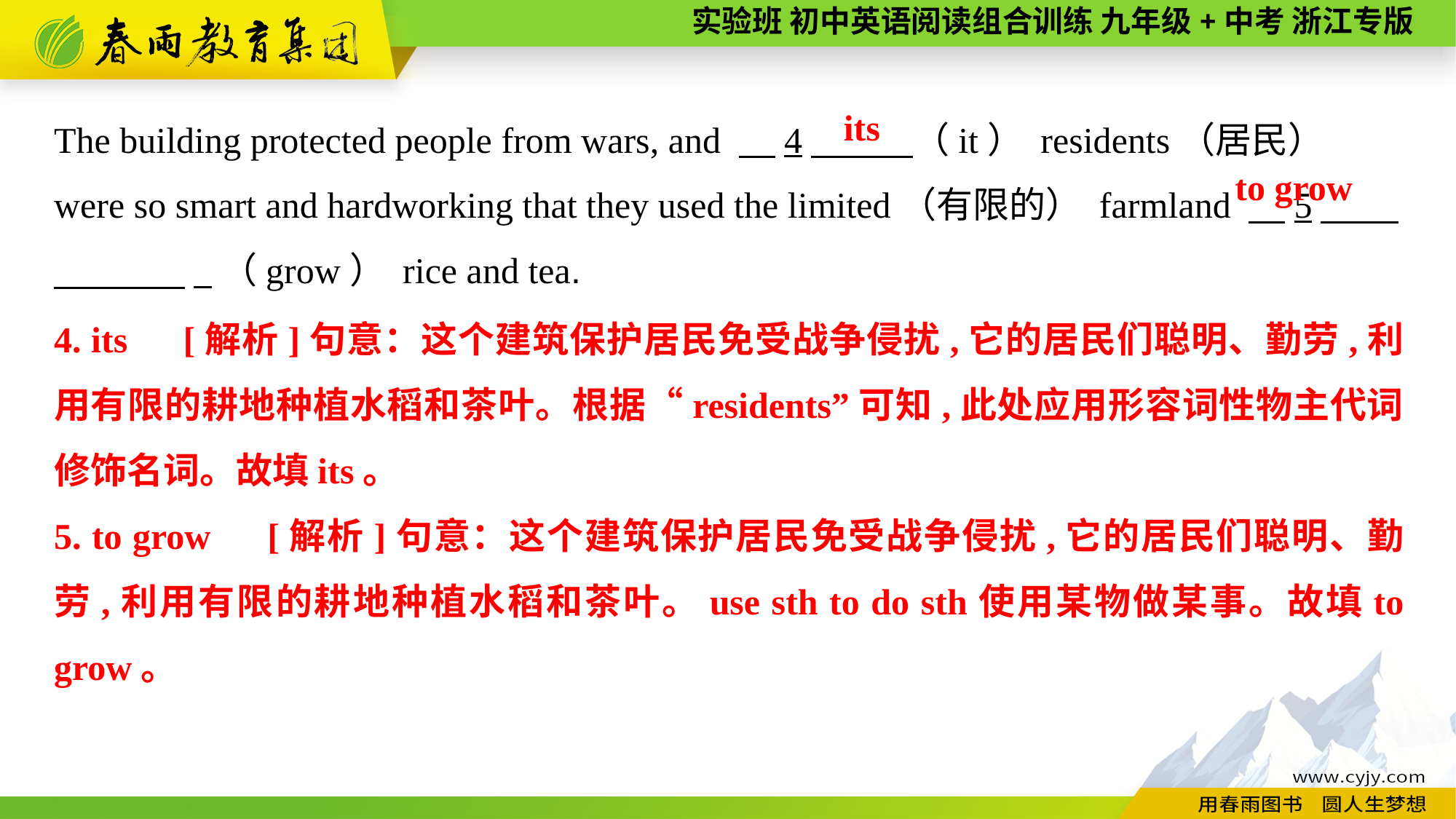

The building protected people from wars, and 　4　        （it） residents（居民） were so smart and hardworking that they used the limited（有限的） farmland 　5　                      . （grow） rice and tea.
its
to grow
4. its　[解析]句意：这个建筑保护居民免受战争侵扰,它的居民们聪明、勤劳,利用有限的耕地种植水稻和茶叶。根据“residents”可知,此处应用形容词性物主代词修饰名词。故填its。
5. to grow　[解析]句意：这个建筑保护居民免受战争侵扰,它的居民们聪明、勤劳,利用有限的耕地种植水稻和茶叶。use sth to do sth使用某物做某事。故填to grow。